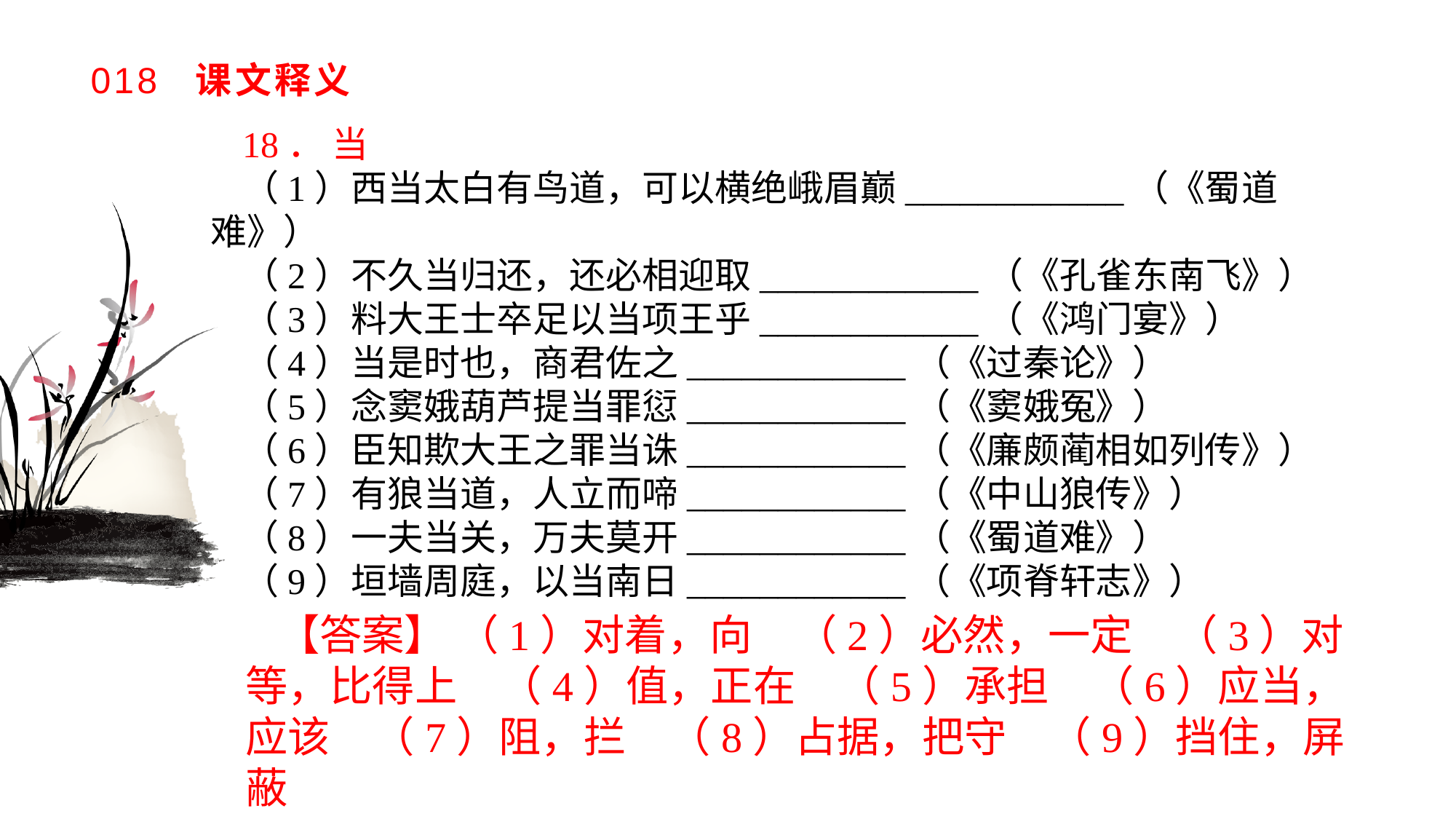

# 018  课文释义
18． 当
（1）西当太白有鸟道，可以横绝峨眉巅____________（《蜀道难》）（2）不久当归还，还必相迎取____________（《孔雀东南飞》）（3）料大王士卒足以当项王乎____________（《鸿门宴》）（4）当是时也，商君佐之____________（《过秦论》）（5）念窦娥葫芦提当罪愆____________（《窦娥冤》）（6）臣知欺大王之罪当诛____________（《廉颇蔺相如列传》）（7）有狼当道，人立而啼____________（《中山狼传》）（8）一夫当关，万夫莫开____________（《蜀道难》）（9）垣墙周庭，以当南日____________（《项脊轩志》）
【答案】 （1）对着，向　（2）必然，一定　（3）对等，比得上　（4）值，正在　（5）承担　（6）应当，应该　（7）阻，拦　（8）占据，把守　（9）挡住，屏蔽